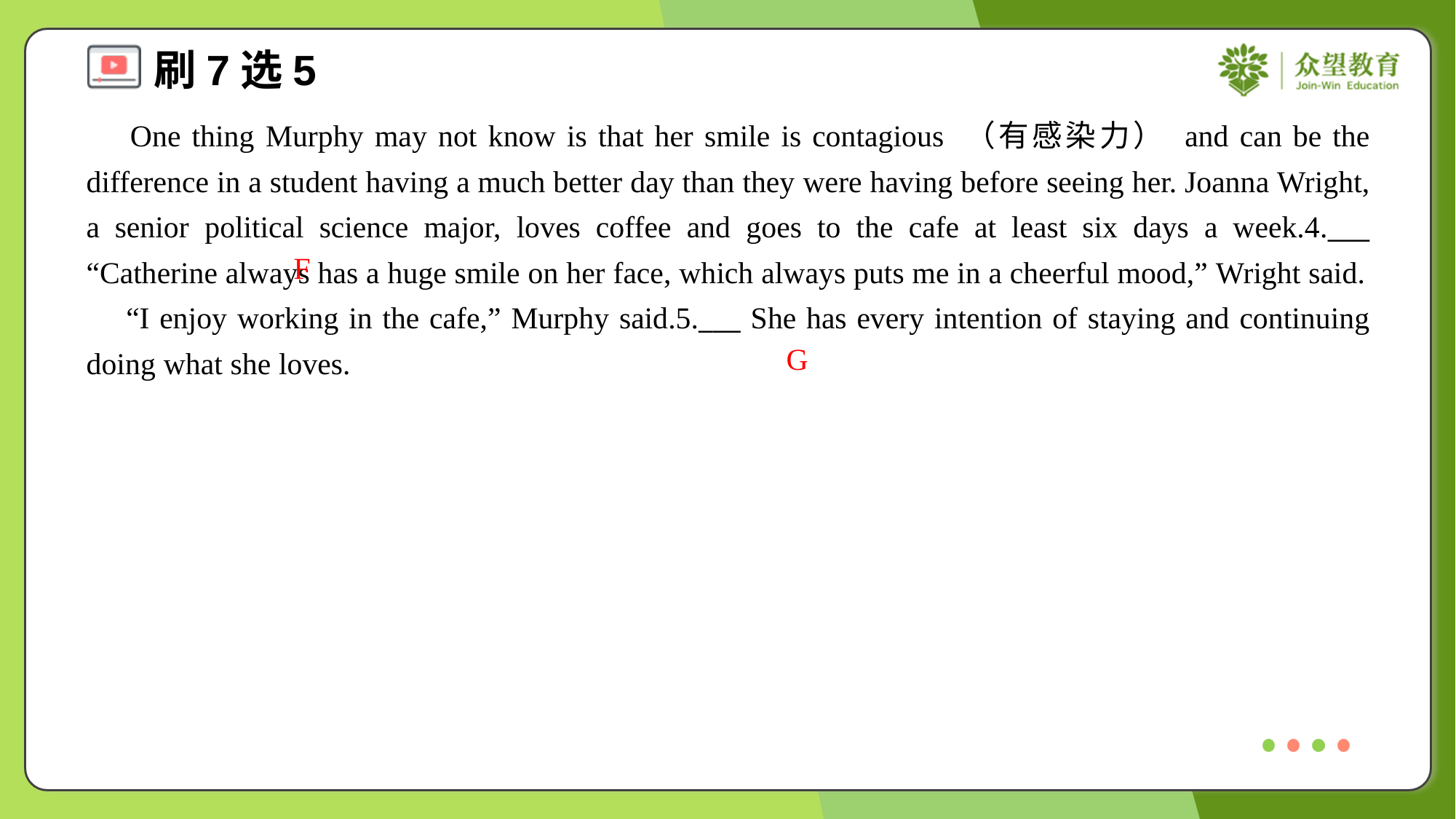

One thing Murphy may not know is that her smile is contagious （有感染力） and can be the difference in a student having a much better day than they were having before seeing her. Joanna Wright, a senior political science major, loves coffee and goes to the cafe at least six days a week.4.___ “Catherine always has a huge smile on her face, which always puts me in a cheerful mood,” Wright said.
    “I enjoy working in the cafe,” Murphy said.5.___ She has every intention of staying and continuing doing what she loves.
F
G